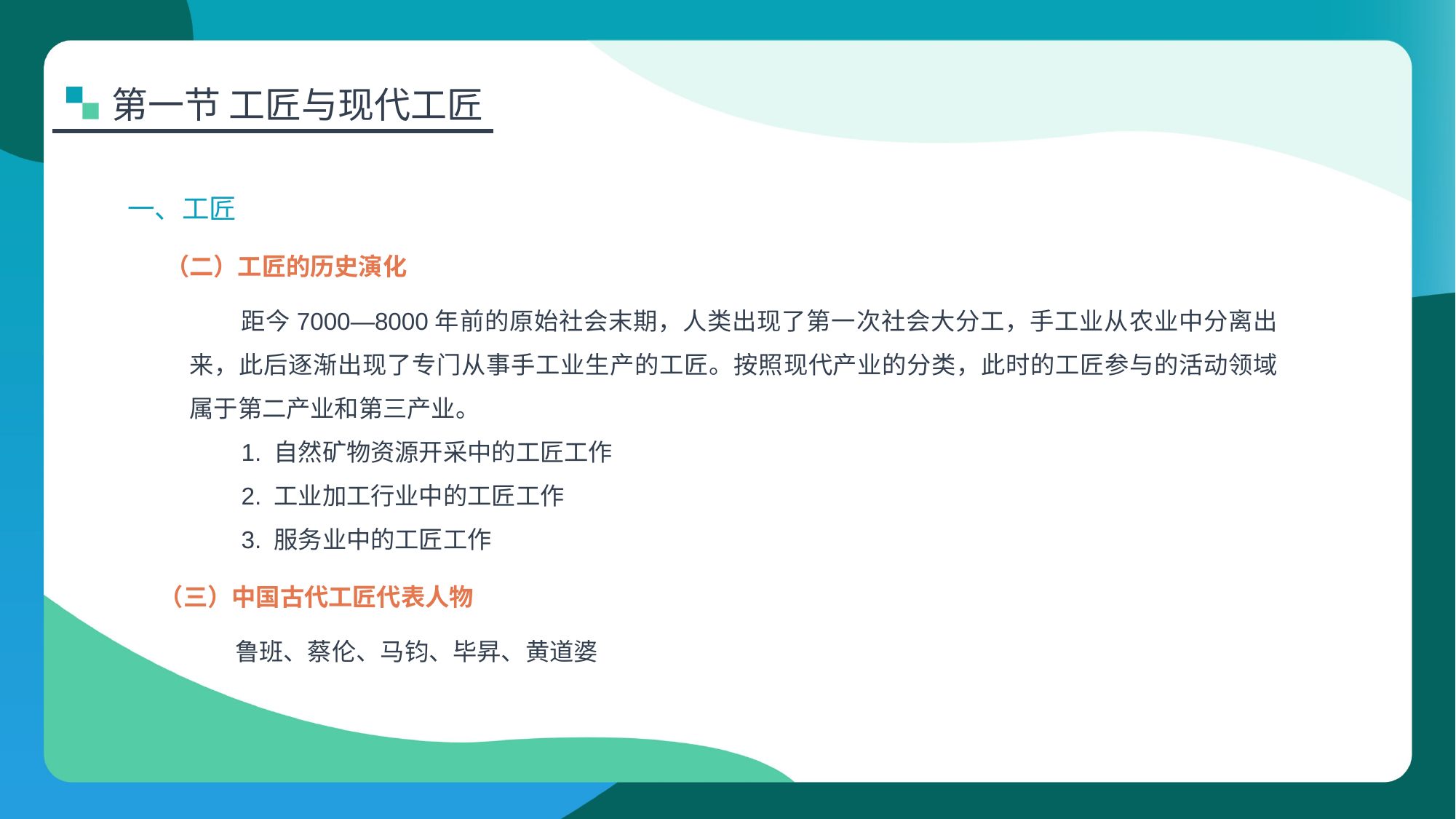

第一节 工匠与现代工匠

一、工匠
（二）工匠的历史演化
距今7000—8000年前的原始社会末期，人类出现了第一次社会大分工，手工业从农业中分离出来，此后逐渐出现了专门从事手工业生产的工匠。按照现代产业的分类，此时的工匠参与的活动领域属于第二产业和第三产业。
1. 自然矿物资源开采中的工匠工作
2. 工业加工行业中的工匠工作
3. 服务业中的工匠工作
（三）中国古代工匠代表人物
鲁班、蔡伦、马钧、毕昇、黄道婆